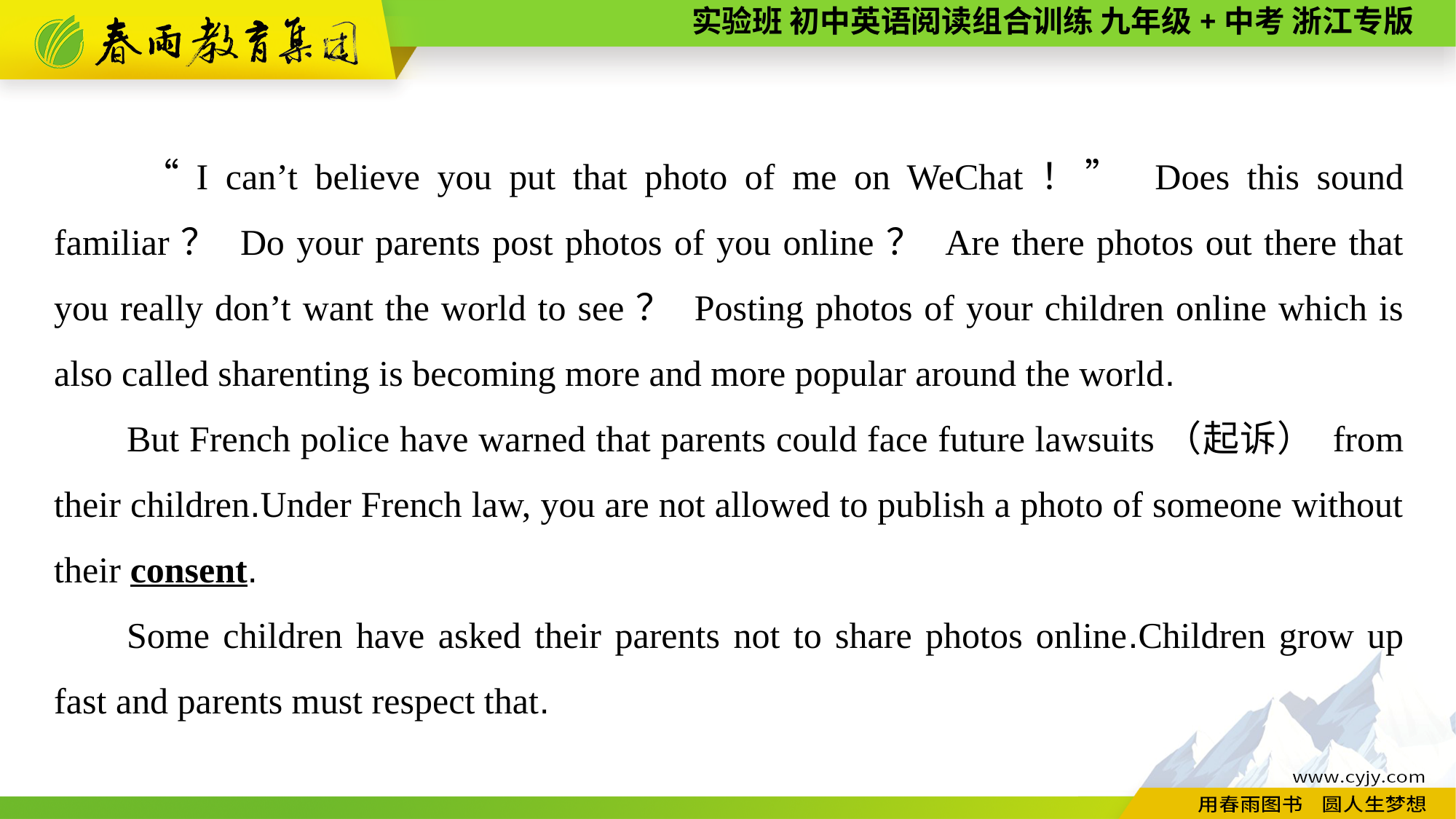

“I can’t believe you put that photo of me on WeChat！” Does this sound familiar？ Do your parents post photos of you online？ Are there photos out there that you really don’t want the world to see？ Posting photos of your children online which is also called sharenting is becoming more and more popular around the world.
But French police have warned that parents could face future lawsuits（起诉） from their children.Under French law, you are not allowed to publish a photo of someone without their consent.
Some children have asked their parents not to share photos online.Children grow up fast and parents must respect that.